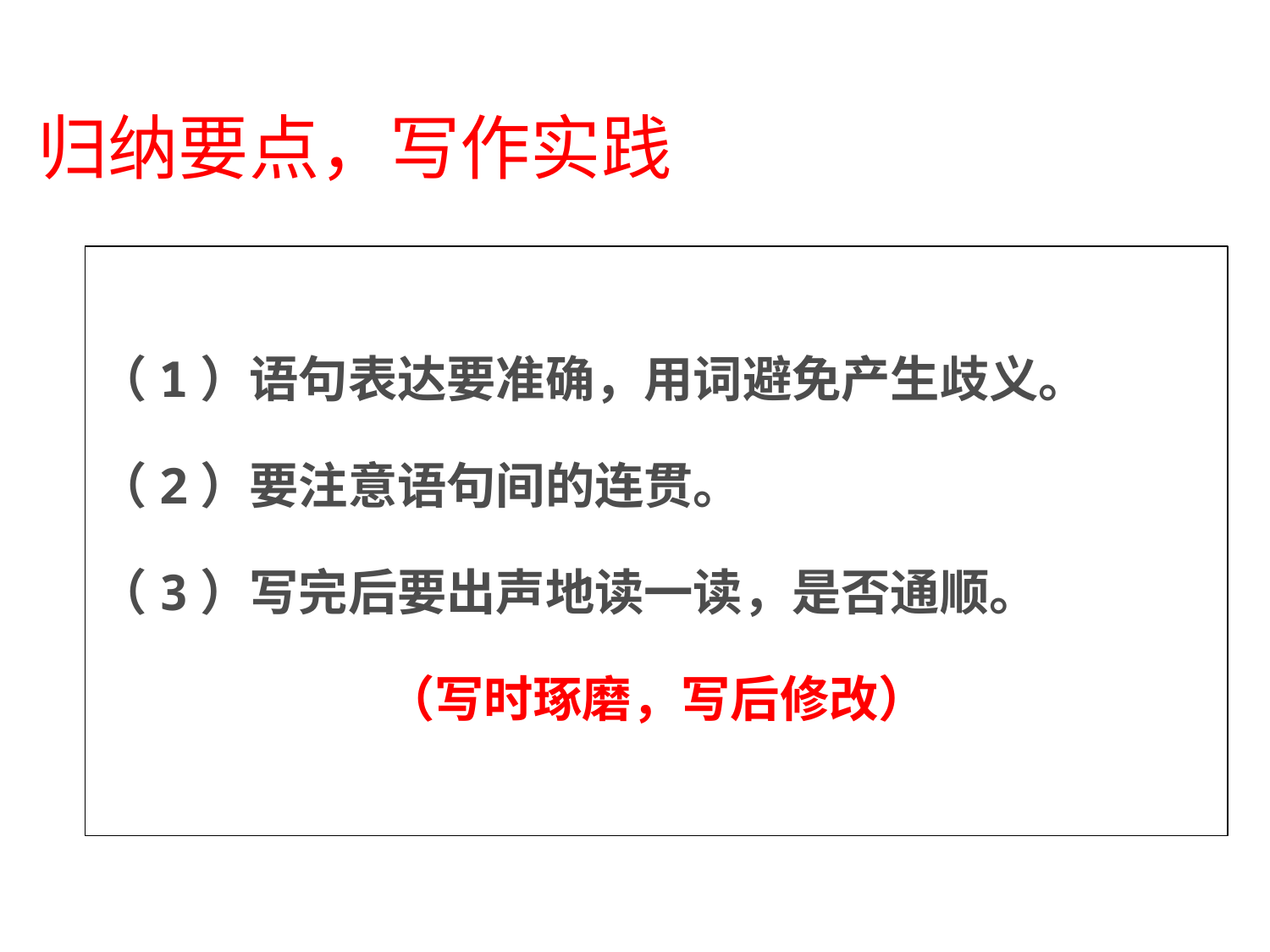

归纳要点，写作实践
（1）语句表达要准确，用词避免产生歧义。

（2）要注意语句间的连贯。

（3）写完后要出声地读一读，是否通顺。

（写时琢磨，写后修改）